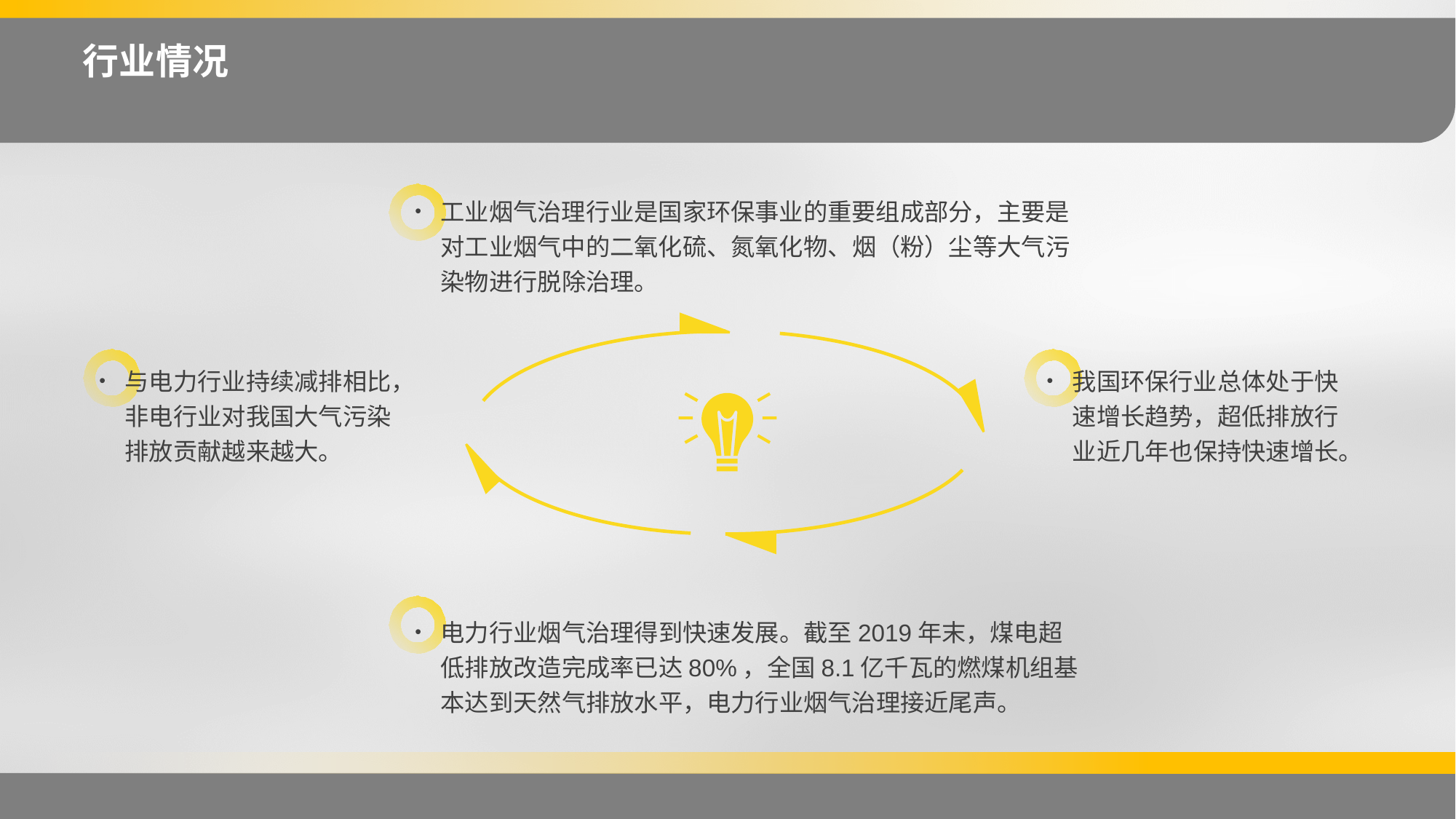

行业情况
工业烟气治理行业是国家环保事业的重要组成部分，主要是对工业烟气中的二氧化硫、氮氧化物、烟（粉）尘等大气污染物进行脱除治理。

与电力行业持续减排相比，非电行业对我国大气污染排放贡献越来越大。
我国环保行业总体处于快速增长趋势，超低排放行业近几年也保持快速增长。

电力行业烟气治理得到快速发展。截至2019年末，煤电超低排放改造完成率已达80%，全国8.1亿千瓦的燃煤机组基本达到天然气排放水平，电力行业烟气治理接近尾声。